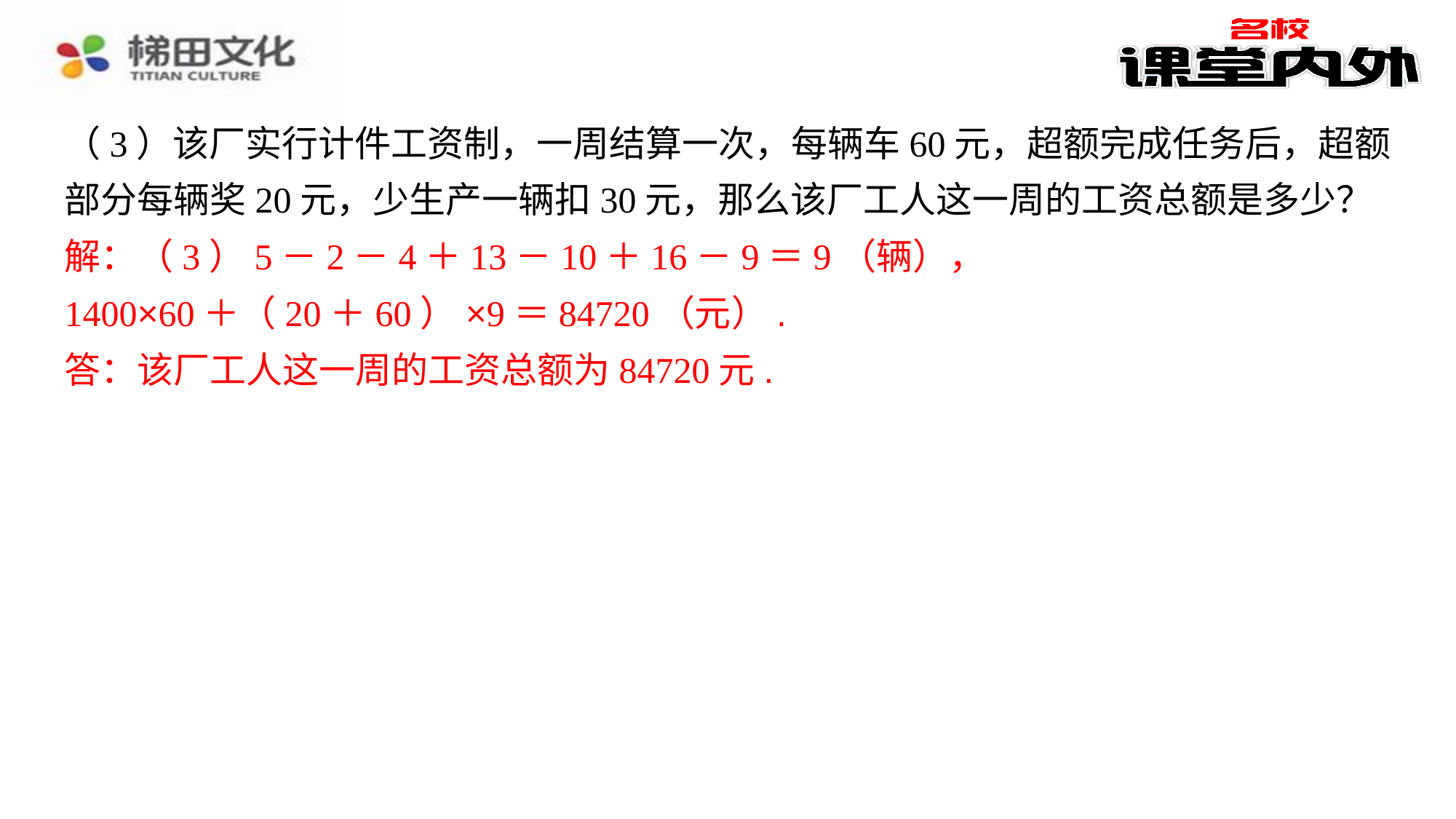

（3）该厂实行计件工资制，一周结算一次，每辆车60元，超额完成任务后，超额
部分每辆奖20元，少生产一辆扣30元，那么该厂工人这一周的工资总额是多少？
解：（3）5－2－4＋13－10＋16－9＝9（辆），
1400×60＋（20＋60）×9＝84720（元）.
答：该厂工人这一周的工资总额为84720元.
解：（3）5－2－4＋13－10＋16－9＝9（辆），
1400×60＋（20＋60）×9＝84720（元）.
答：该厂工人这一周的工资总额为84720元.